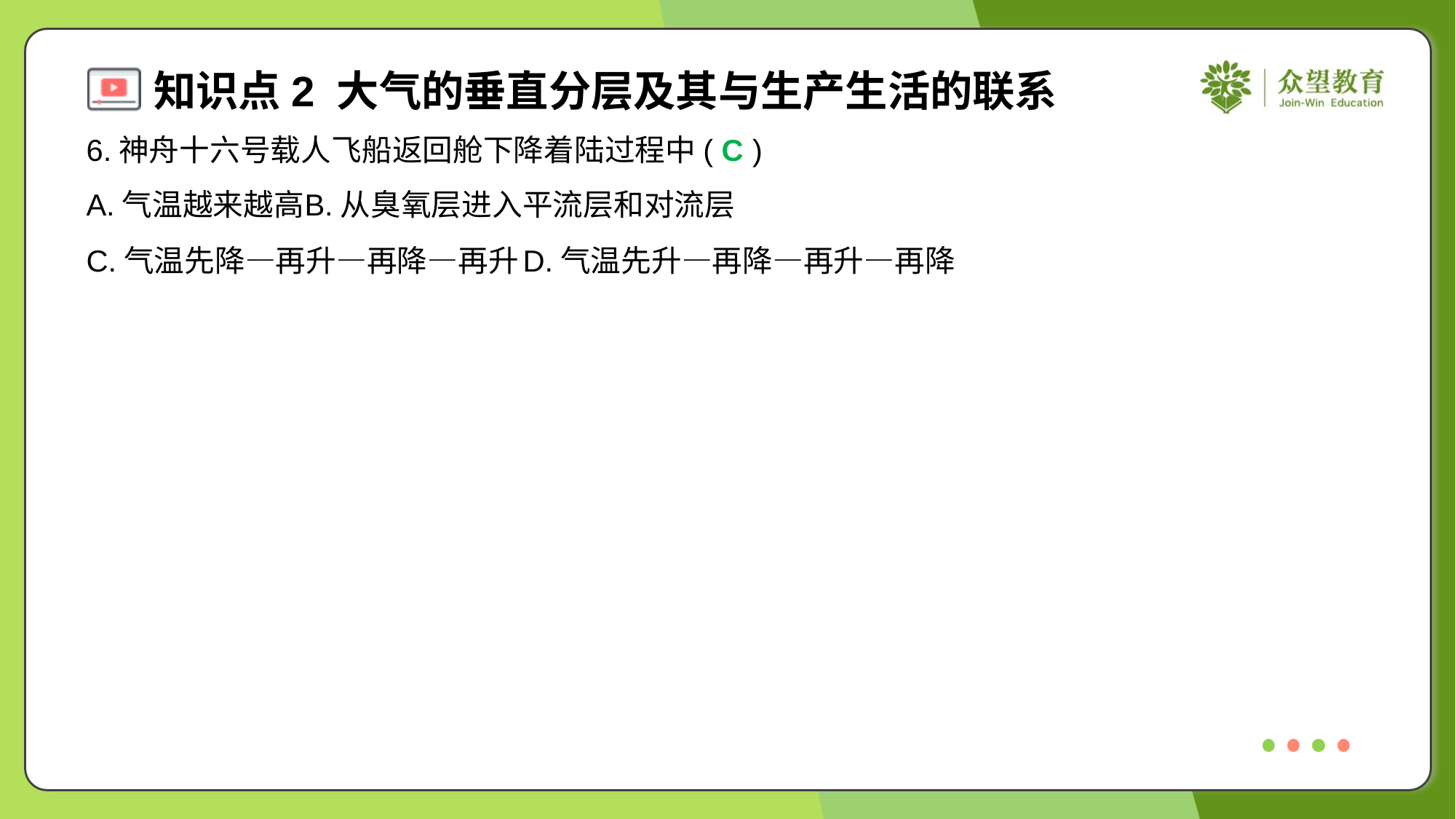

6.神舟十六号载人飞船返回舱下降着陆过程中(     )
C
A.气温越来越高	B.从臭氧层进入平流层和对流层
C.气温先降—再升—再降—再升	D.气温先升—再降—再升—再降